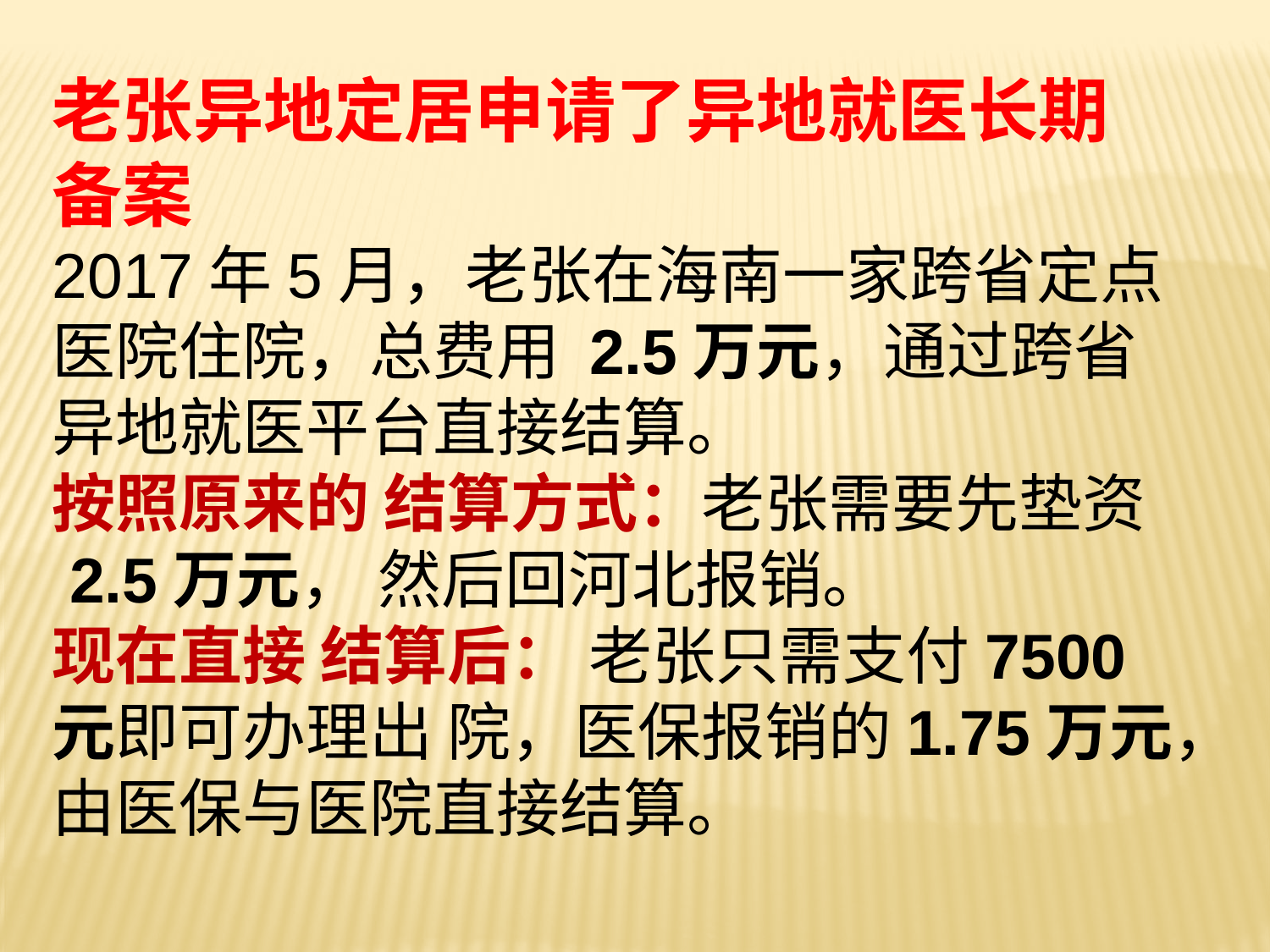

老张异地定居申请了异地就医长期
备案
2017年5月，老张在海南一家跨省定点医院住院，总费用 2.5万元，通过跨省异地就医平台直接结算。
按照原来的 结算方式：老张需要先垫资
 2.5万元， 然后回河北报销。
现在直接 结算后： 老张只需支付7500元即可办理出 院，医保报销的1.75万元，由医保与医院直接结算。